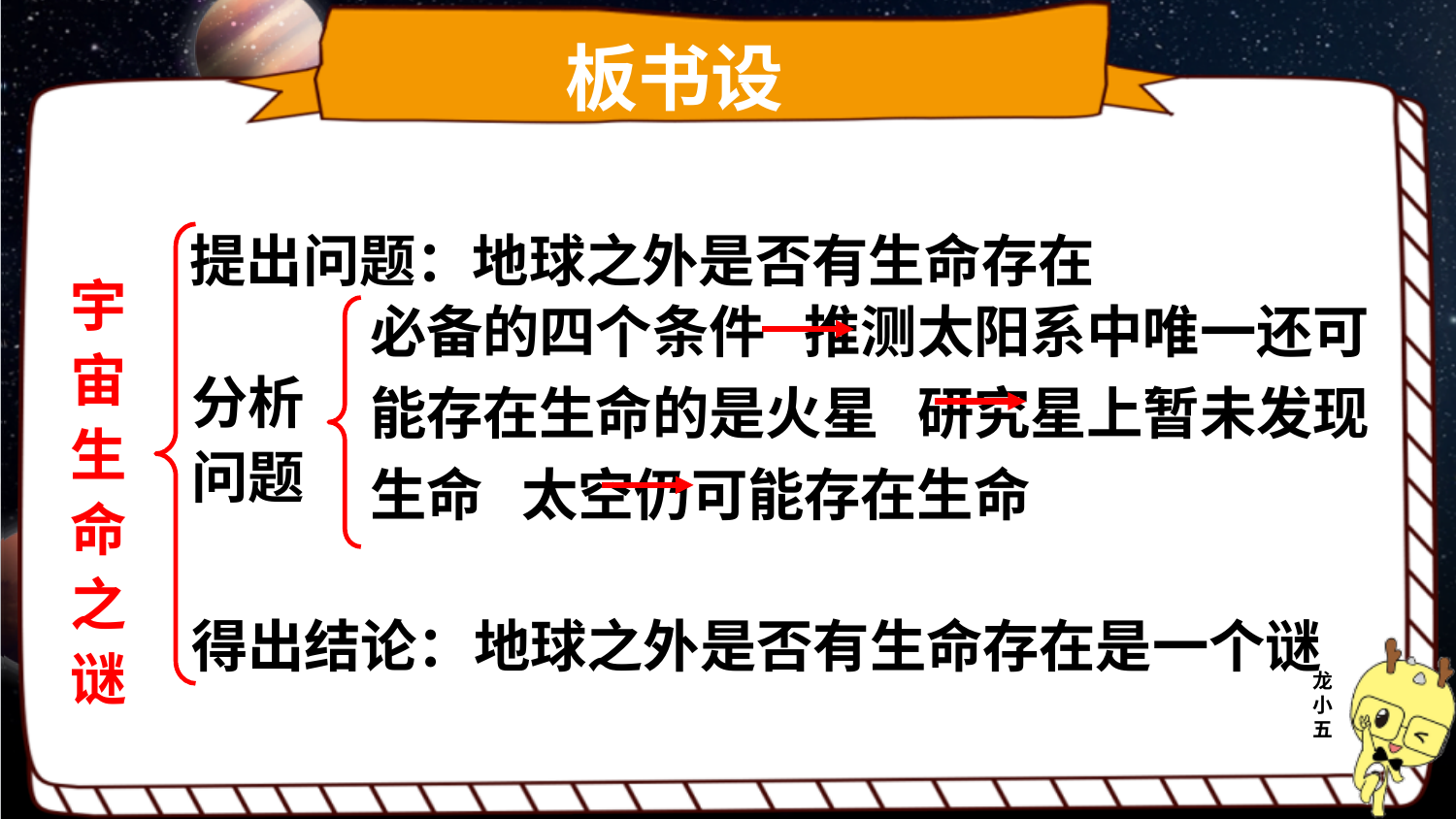

板书设计
提出问题：地球之外是否有生命存在

宇宙生命之谜
必备的四个条件   推测太阳系中唯一还可能存在生命的是火星   研究星上暂未发现生命   太空仍可能存在生命

分析问题
得出结论：地球之外是否有生命存在是一个谜